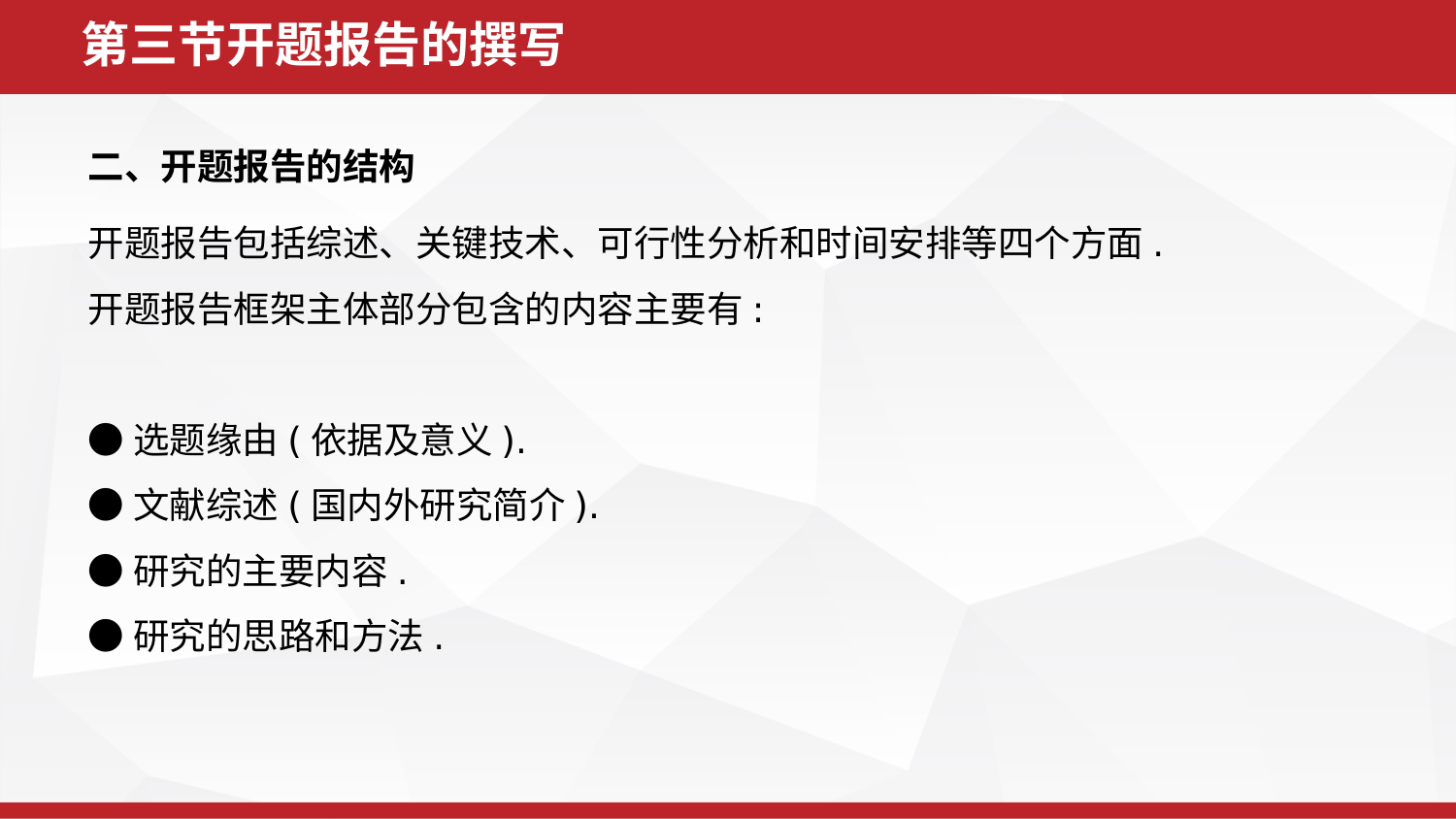

第三节开题报告的撰写
二、开题报告的结构
开题报告包括综述、关键技术、可行性分析和时间安排等四个方面.
开题报告框架主体部分包含的内容主要有:

●选题缘由(依据及意义).
●文献综述(国内外研究简介).
●研究的主要内容.
●研究的思路和方法.